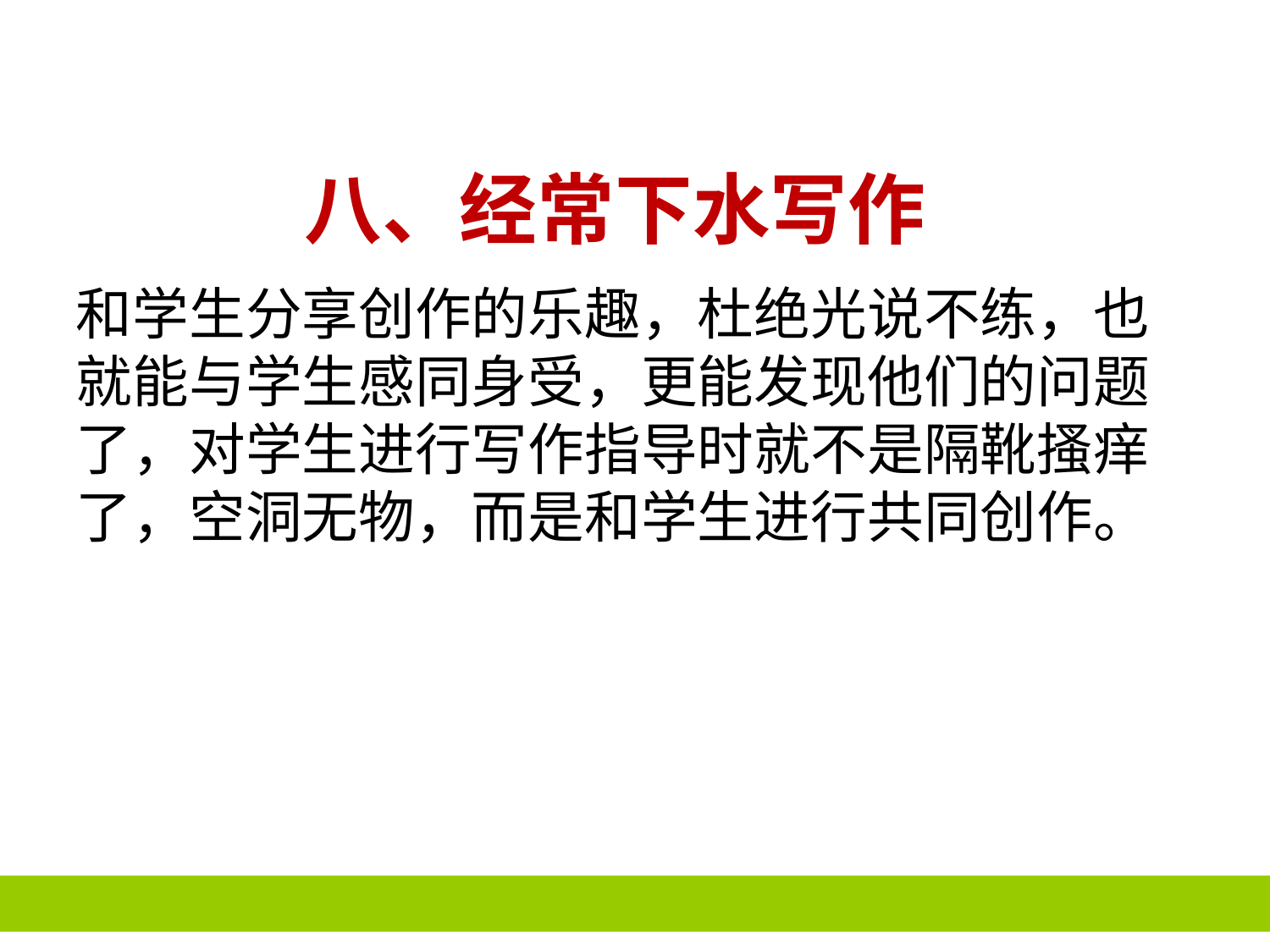

# 八、经常下水写作
和学生分享创作的乐趣，杜绝光说不练，也就能与学生感同身受，更能发现他们的问题了，对学生进行写作指导时就不是隔靴搔痒了，空洞无物，而是和学生进行共同创作。